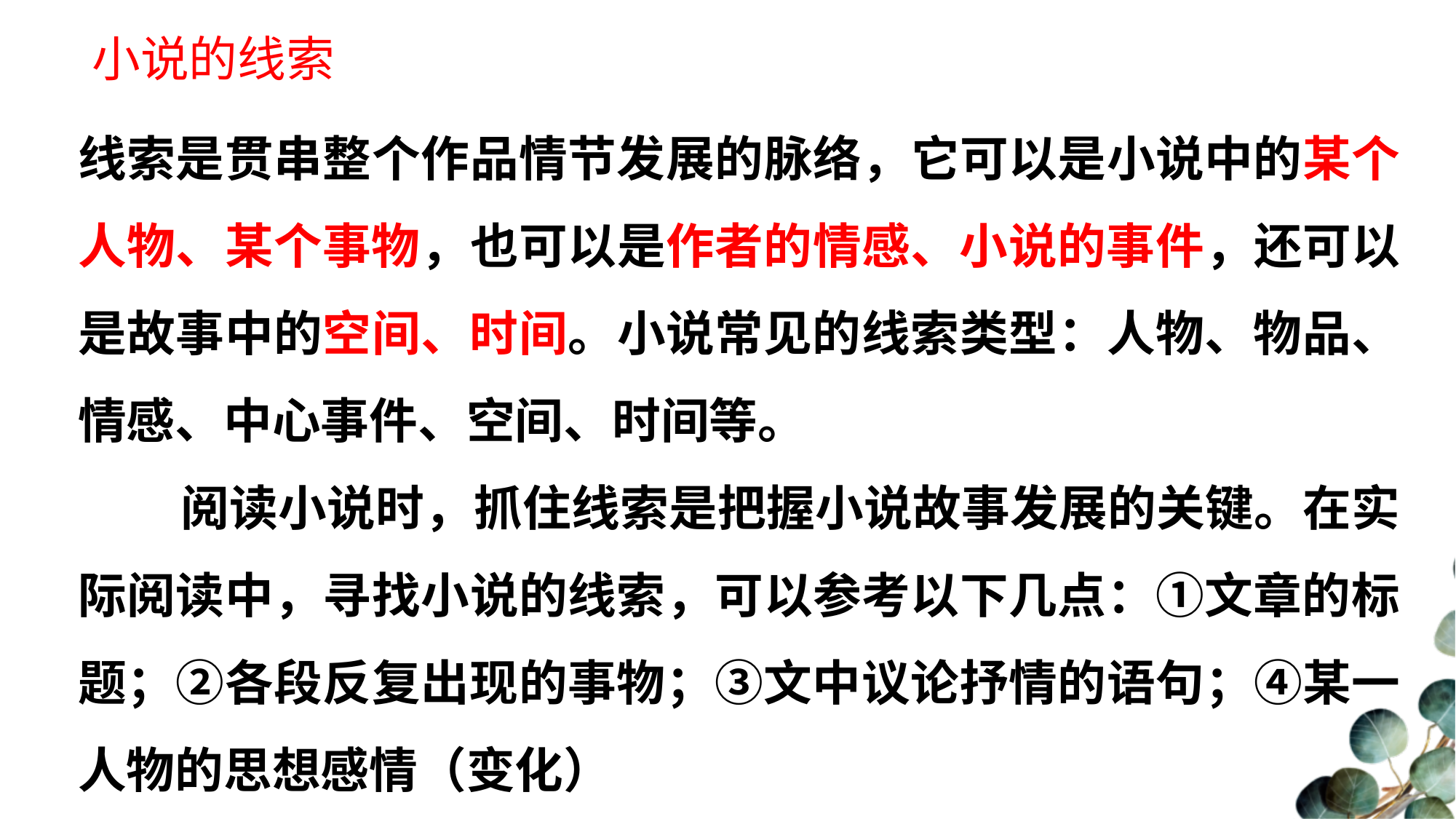

# 小说的线索
线索是贯串整个作品情节发展的脉络，它可以是小说中的某个人物、某个事物，也可以是作者的情感、小说的事件，还可以是故事中的空间、时间。小说常见的线索类型：人物、物品、情感、中心事件、空间、时间等。
        阅读小说时，抓住线索是把握小说故事发展的关键。在实际阅读中，寻找小说的线索，可以参考以下几点：①文章的标题；②各段反复出现的事物；③文中议论抒情的语句；④某一人物的思想感情（变化）